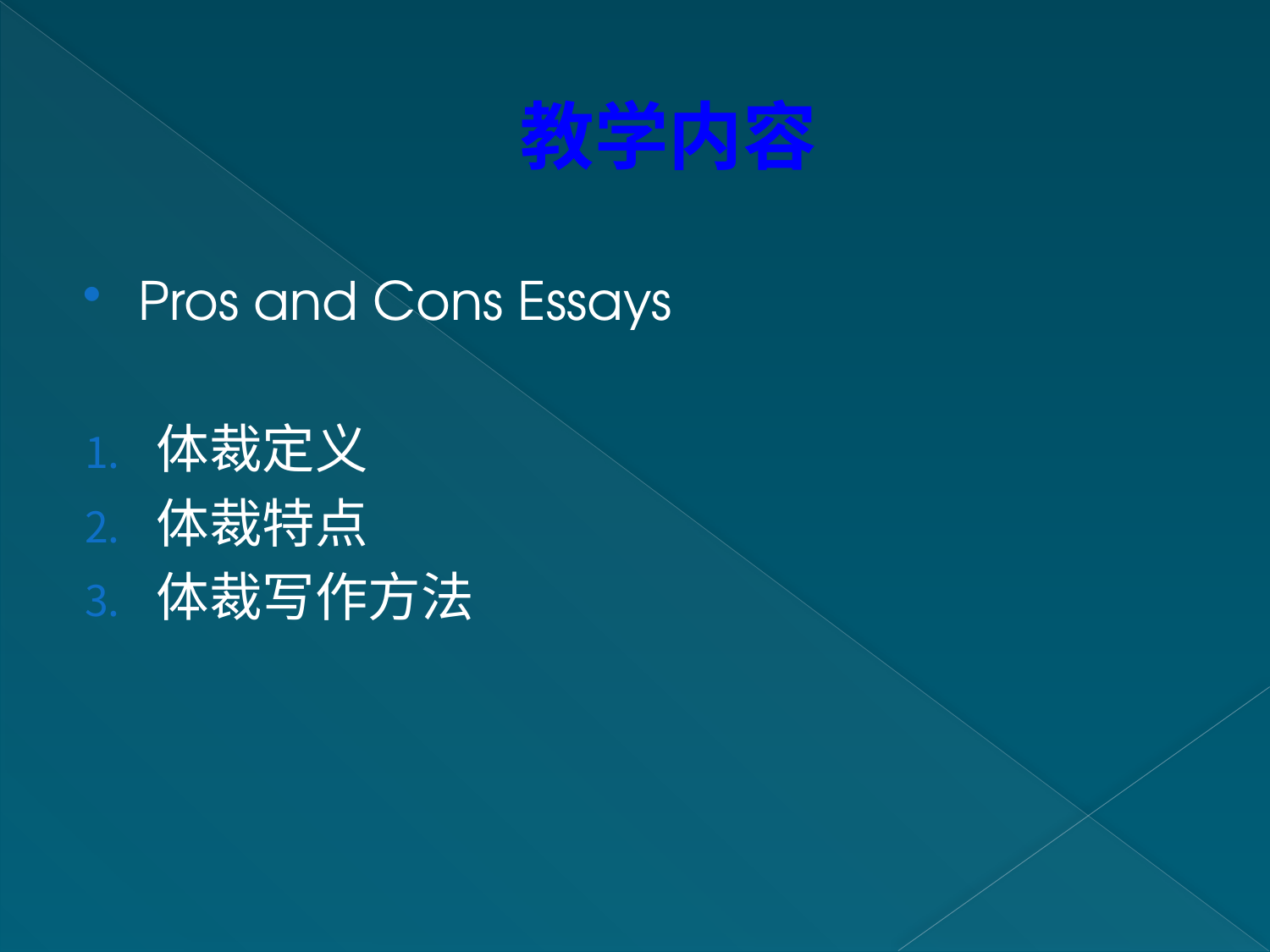

# 教学内容
Pros and Cons Essays

体裁定义
体裁特点
体裁写作方法